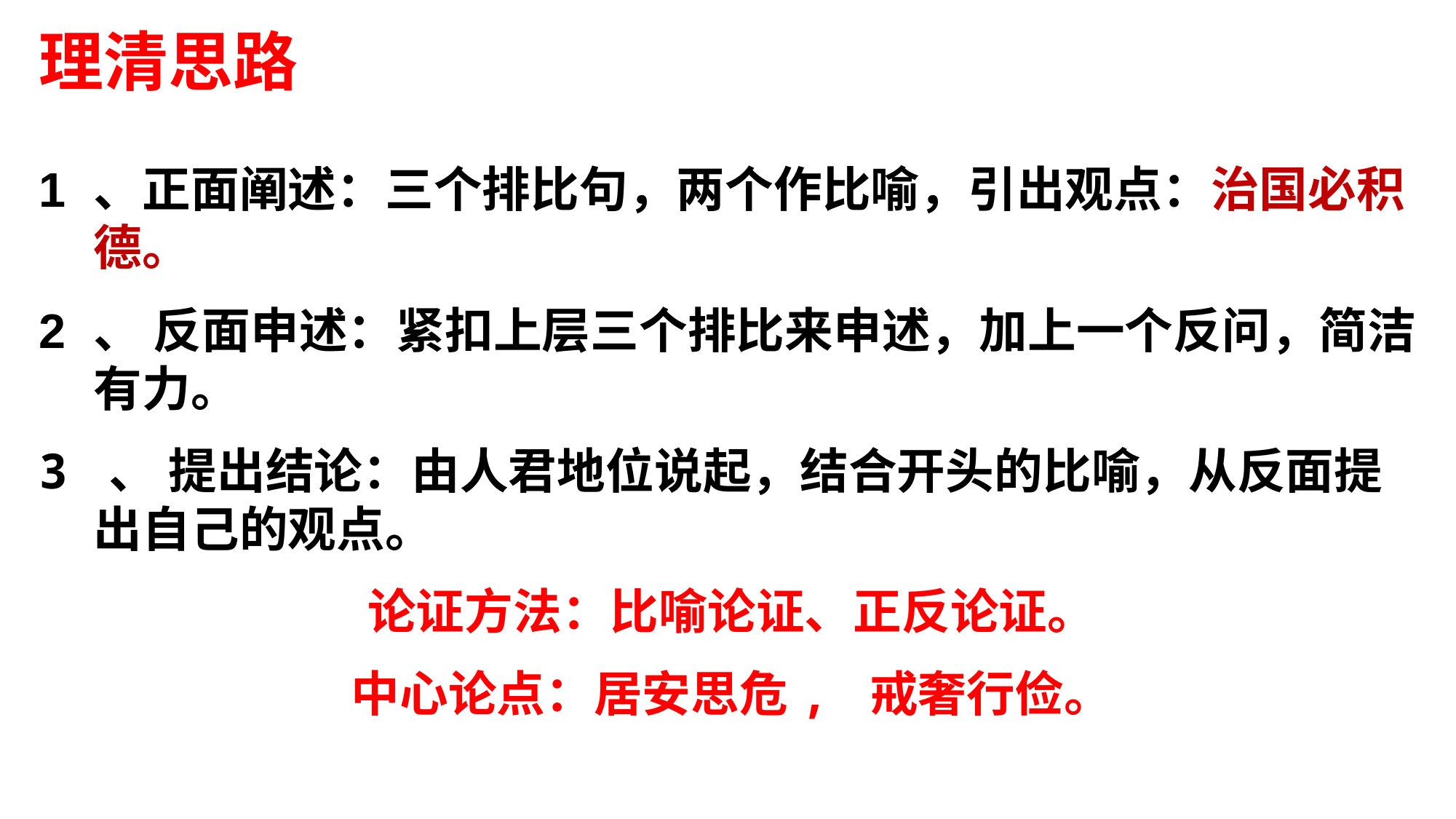

理清思路
、正面阐述：三个排比句，两个作比喻，引出观点：治国必积德。
、 反面申述：紧扣上层三个排比来申述，加上一个反问，简洁有力。
3 、 提出结论：由人君地位说起，结合开头的比喻，从反面提出自己的观点。
论证方法：比喻论证、正反论证。
中心论点：居安思危, 戒奢行俭。